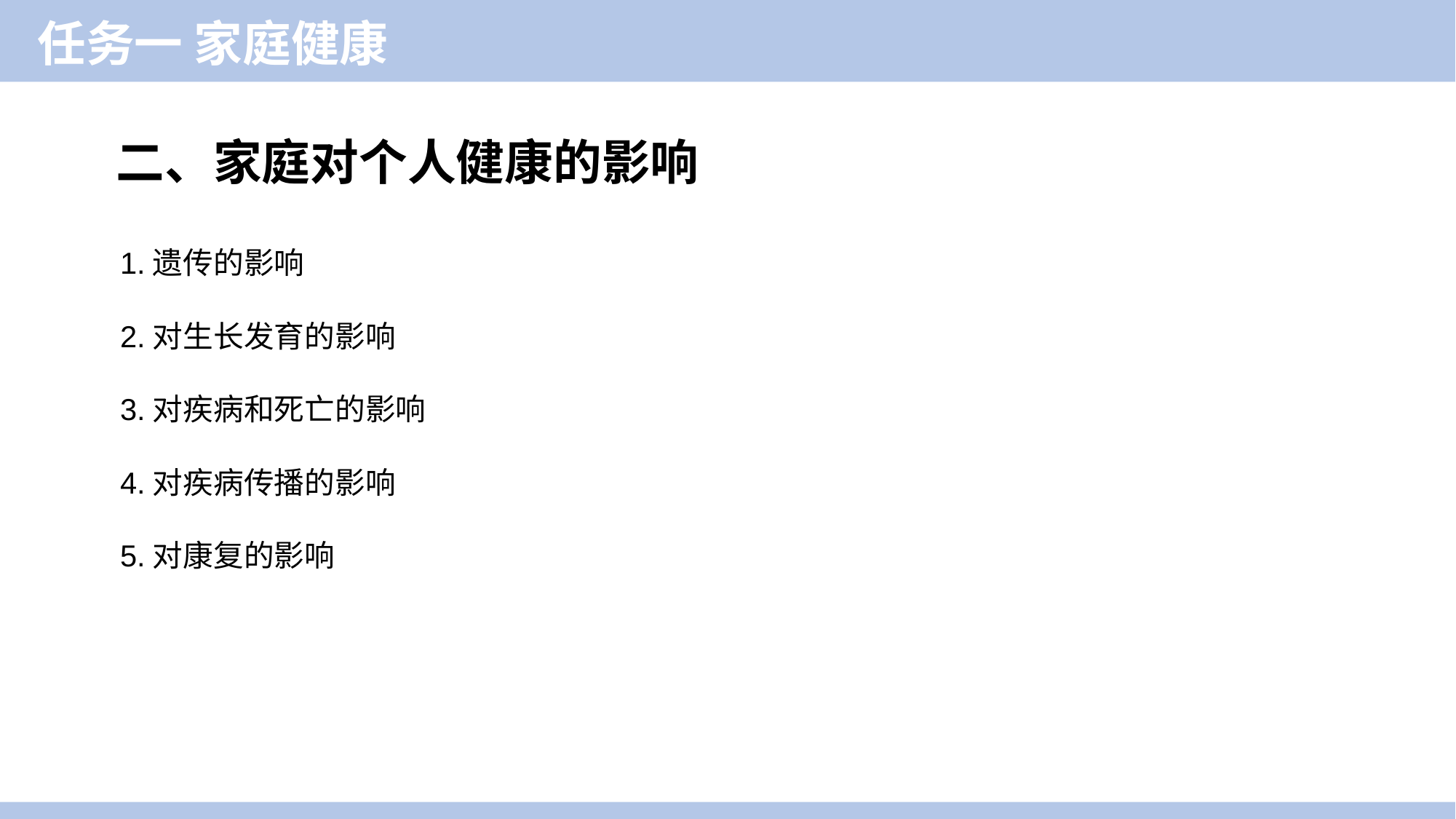

任务一 家庭健康
二、家庭对个人健康的影响
1.遗传的影响
2.对生长发育的影响
3.对疾病和死亡的影响
4.对疾病传播的影响
5.对康复的影响